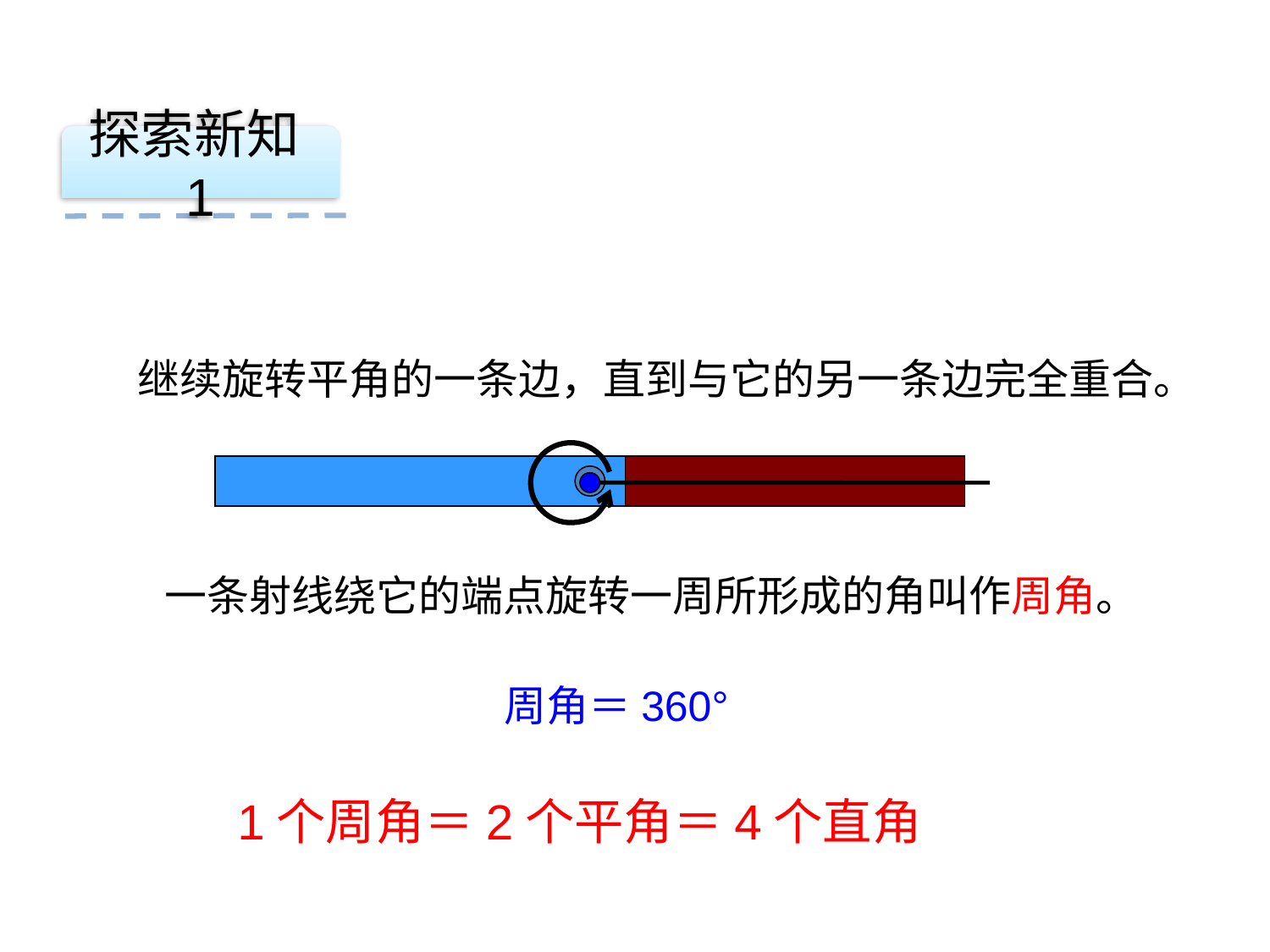

探索新知1
继续旋转平角的一条边，直到与它的另一条边完全重合。

一条射线绕它的端点旋转一周所形成的角叫作周角。
  周角＝360°
1个周角＝2个平角＝4个直角